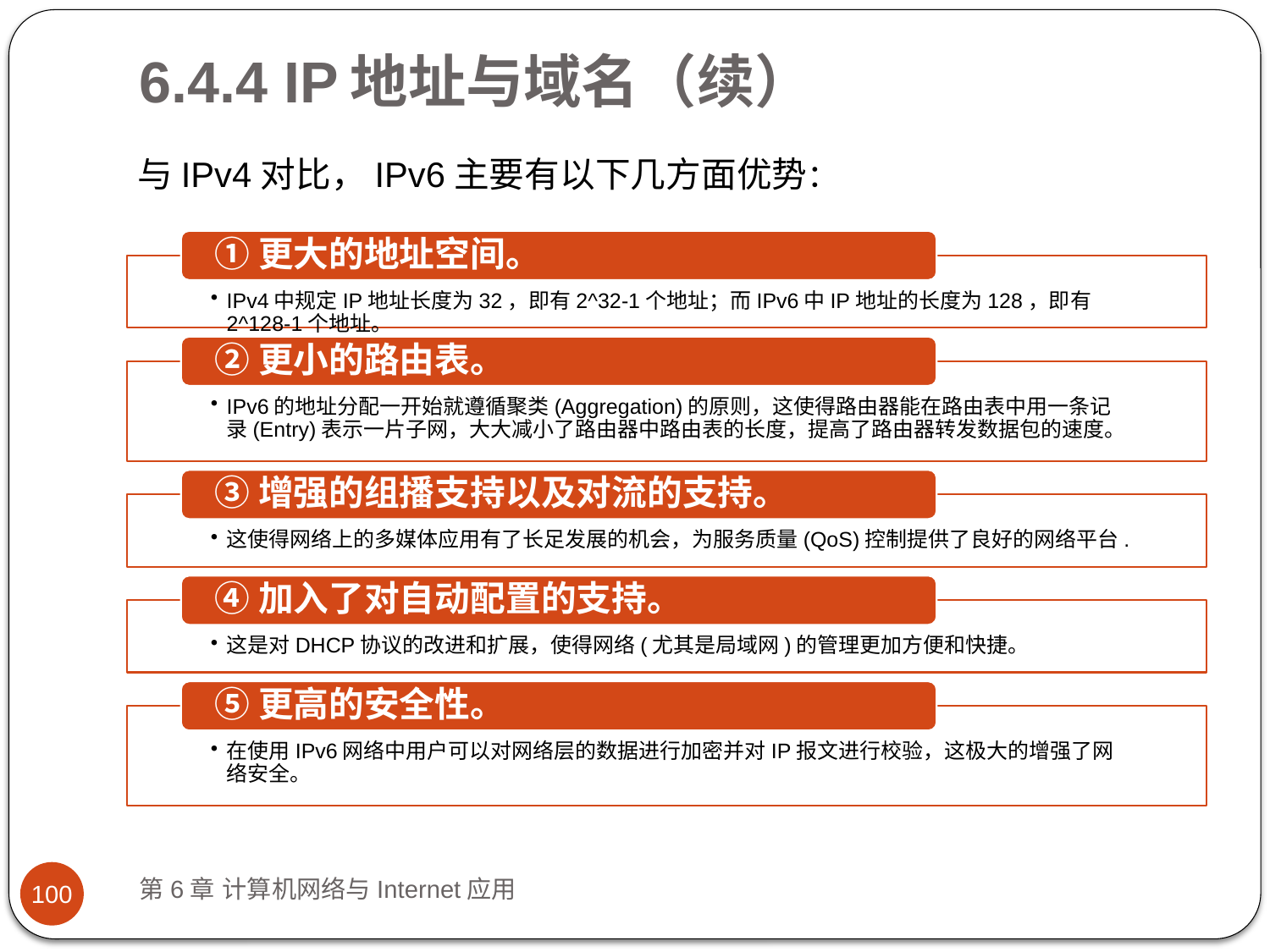

# 6.4.4 IP地址与域名（续）
与IPv4对比，IPv6主要有以下几方面优势：

IPv4中规定IP地址长度为32，即有2^32-1个地址；而IPv6中IP地址的长度为128，即有2^128-1个地址。
①更大的地址空间。
IPv6的地址分配一开始就遵循聚类(Aggregation)的原则，这使得路由器能在路由表中用一条记录(Entry)表示一片子网，大大减小了路由器中路由表的长度，提高了路由器转发数据包的速度。
②更小的路由表。
这使得网络上的多媒体应用有了长足发展的机会，为服务质量(QoS)控制提供了良好的网络平台.
③增强的组播支持以及对流的支持。
这是对DHCP协议的改进和扩展，使得网络(尤其是局域网)的管理更加方便和快捷。
④加入了对自动配置的支持。
在使用IPv6网络中用户可以对网络层的数据进行加密并对IP报文进行校验，这极大的增强了网络安全。
⑤更高的安全性。
第6章 计算机网络与Internet应用
100